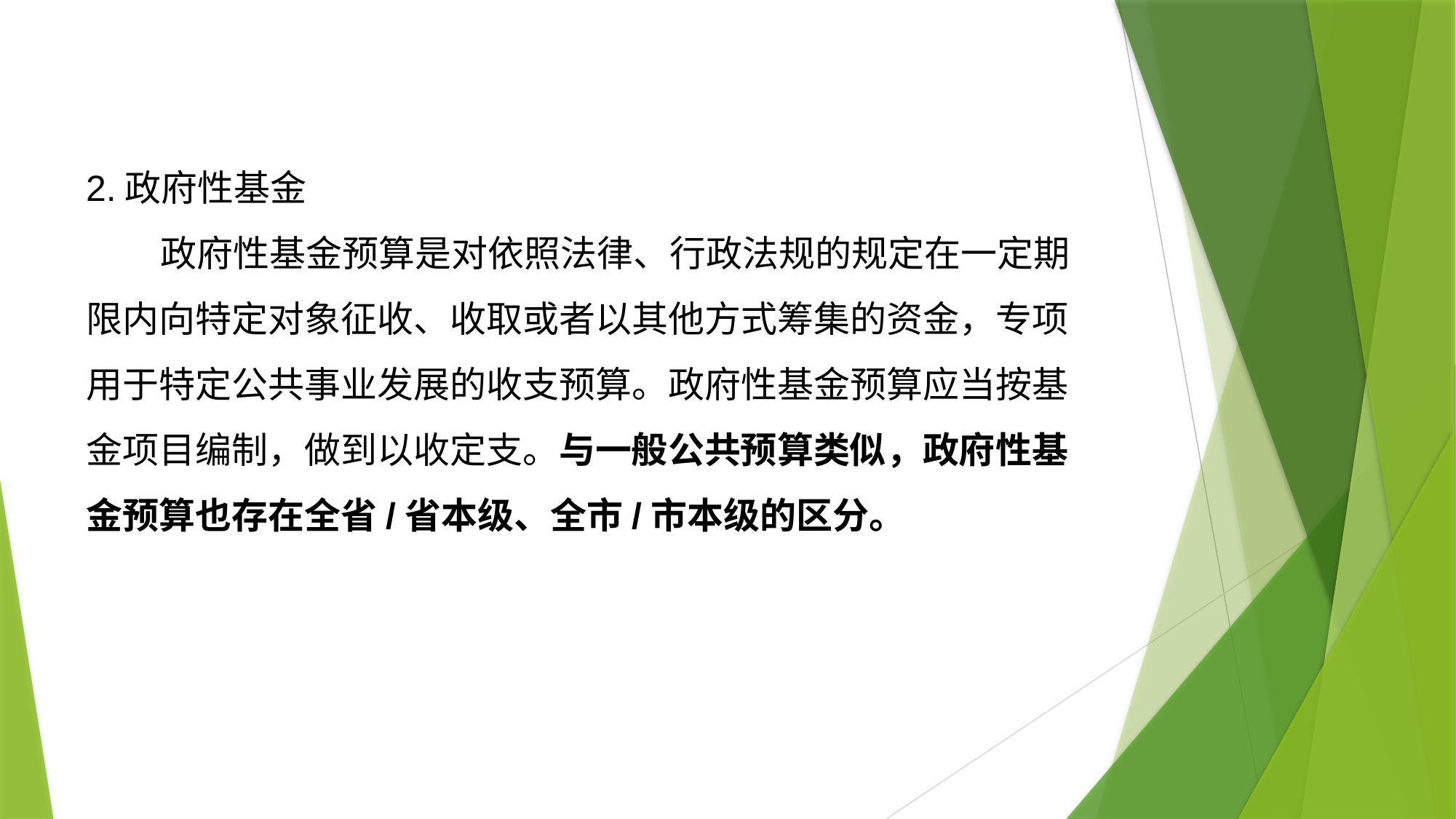

2.政府性基金
        政府性基金预算是对依照法律、行政法规的规定在一定期限内向特定对象征收、收取或者以其他方式筹集的资金，专项用于特定公共事业发展的收支预算。政府性基金预算应当按基金项目编制，做到以收定支。与一般公共预算类似，政府性基金预算也存在全省/省本级、全市/市本级的区分。